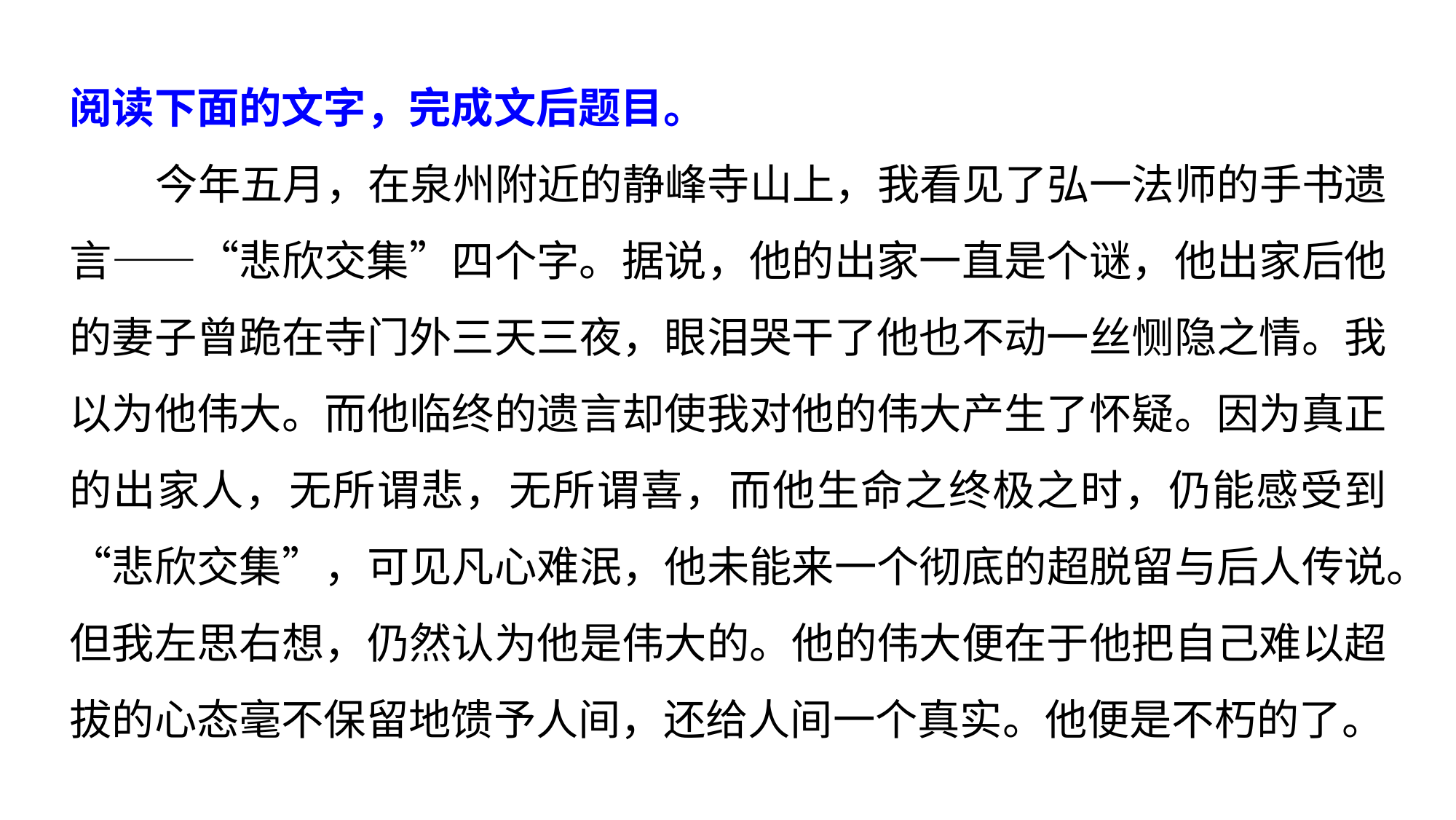

阅读下面的文字，完成文后题目。
今年五月，在泉州附近的静峰寺山上，我看见了弘一法师的手书遗言——“悲欣交集”四个字。据说，他的出家一直是个谜，他出家后他的妻子曾跪在寺门外三天三夜，眼泪哭干了他也不动一丝恻隐之情。我以为他伟大。而他临终的遗言却使我对他的伟大产生了怀疑。因为真正的出家人，无所谓悲，无所谓喜，而他生命之终极之时，仍能感受到“悲欣交集”，可见凡心难泯，他未能来一个彻底的超脱留与后人传说。但我左思右想，仍然认为他是伟大的。他的伟大便在于他把自己难以超拔的心态毫不保留地馈予人间，还给人间一个真实。他便是不朽的了。